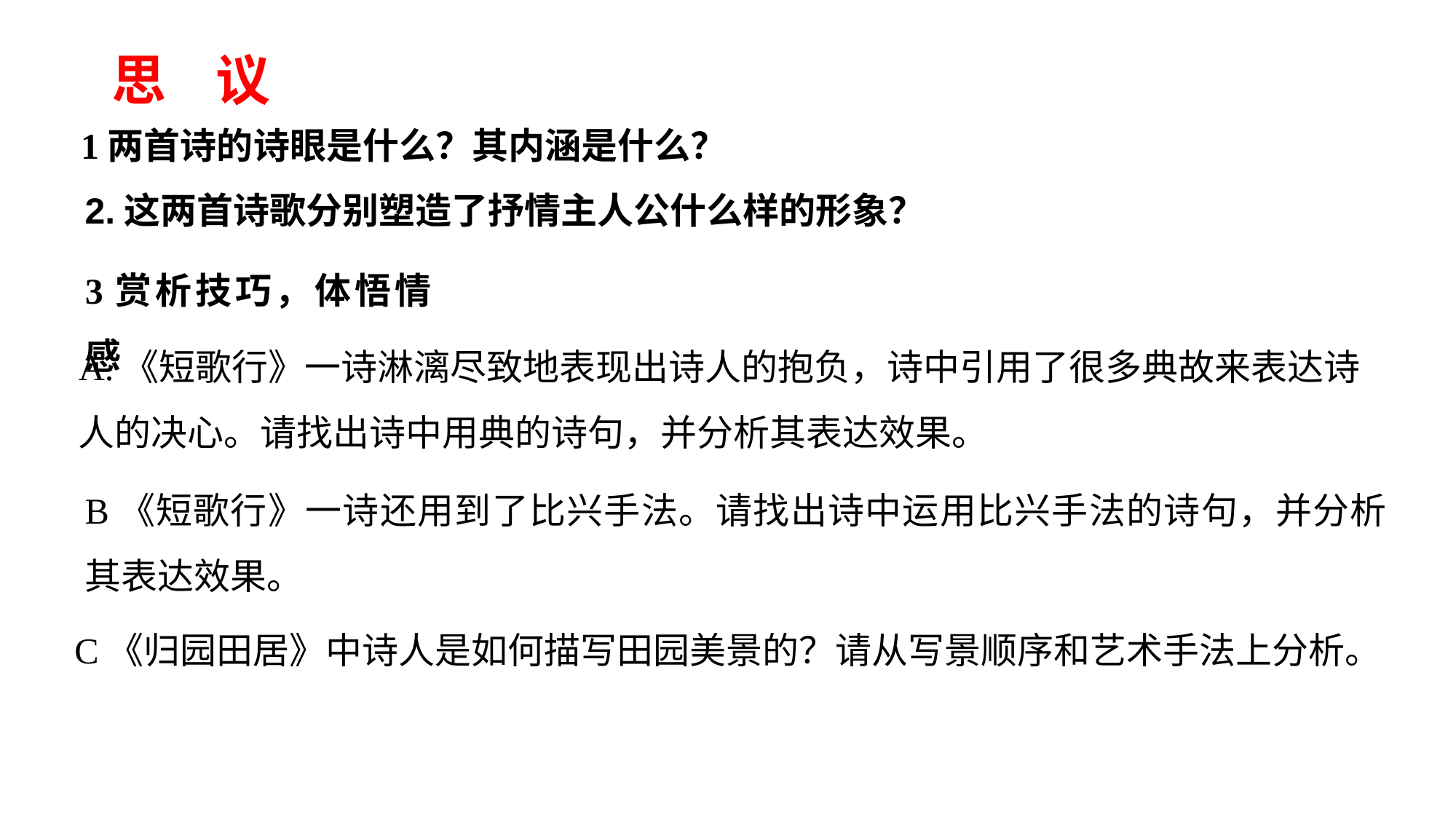

思    议
1两首诗的诗眼是什么？其内涵是什么？
2.这两首诗歌分别塑造了抒情主人公什么样的形象？

3赏析技巧，体悟情感
A.《短歌行》一诗淋漓尽致地表现出诗人的抱负，诗中引用了很多典故来表达诗人的决心。请找出诗中用典的诗句，并分析其表达效果。
B《短歌行》一诗还用到了比兴手法。请找出诗中运用比兴手法的诗句，并分析其表达效果。
C《归园田居》中诗人是如何描写田园美景的？请从写景顺序和艺术手法上分析。